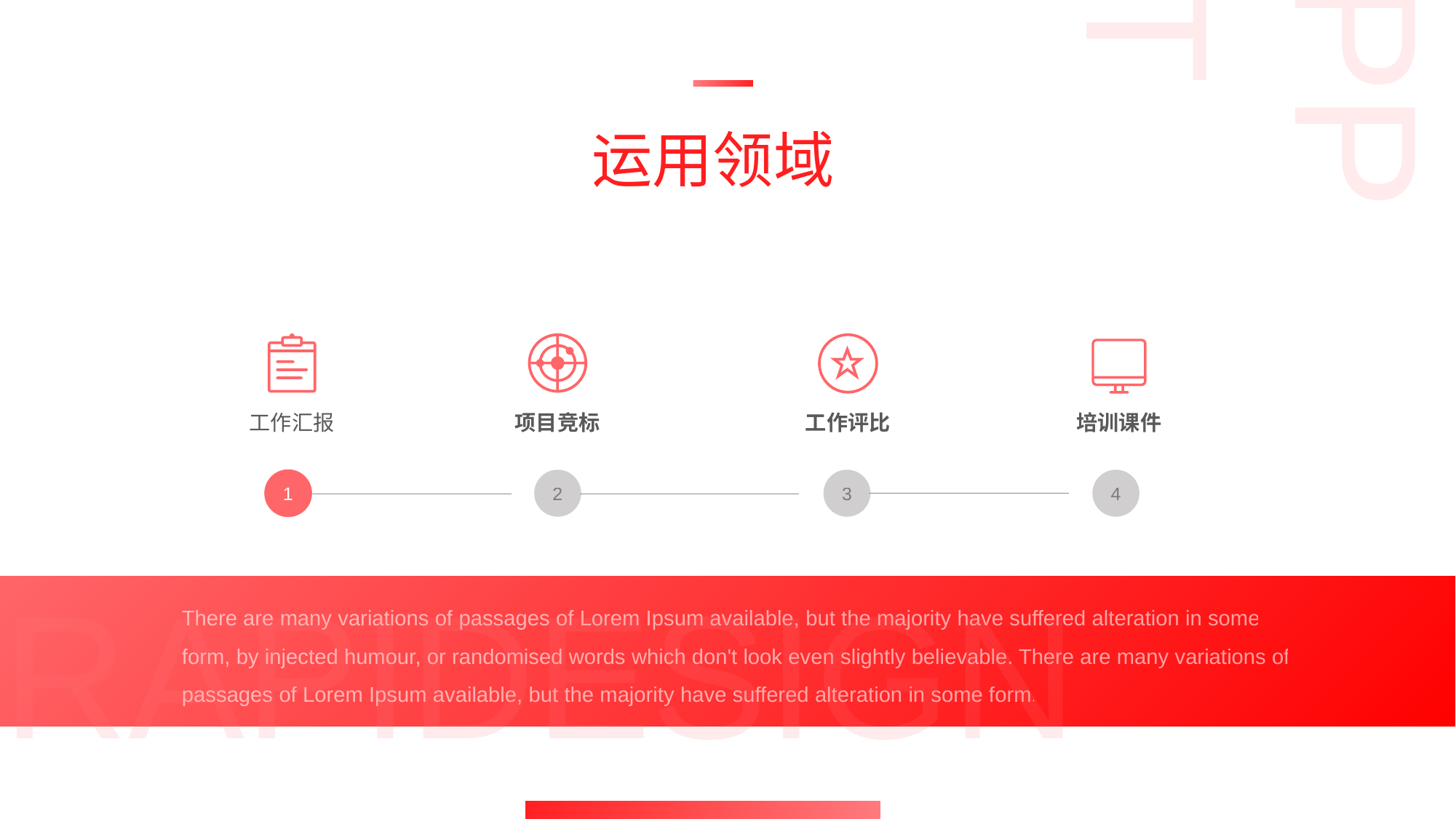

PPT
01

运用领域

工作汇报
项目竞标
工作评比
培训课件
1
2
3
4
RAPIDESIGN

There are many variations of passages of Lorem Ipsum available, but the majority have suffered alteration in some form, by injected humour, or randomised words which don't look even slightly believable. There are many variations of passages of Lorem Ipsum available, but the majority have suffered alteration in some form.